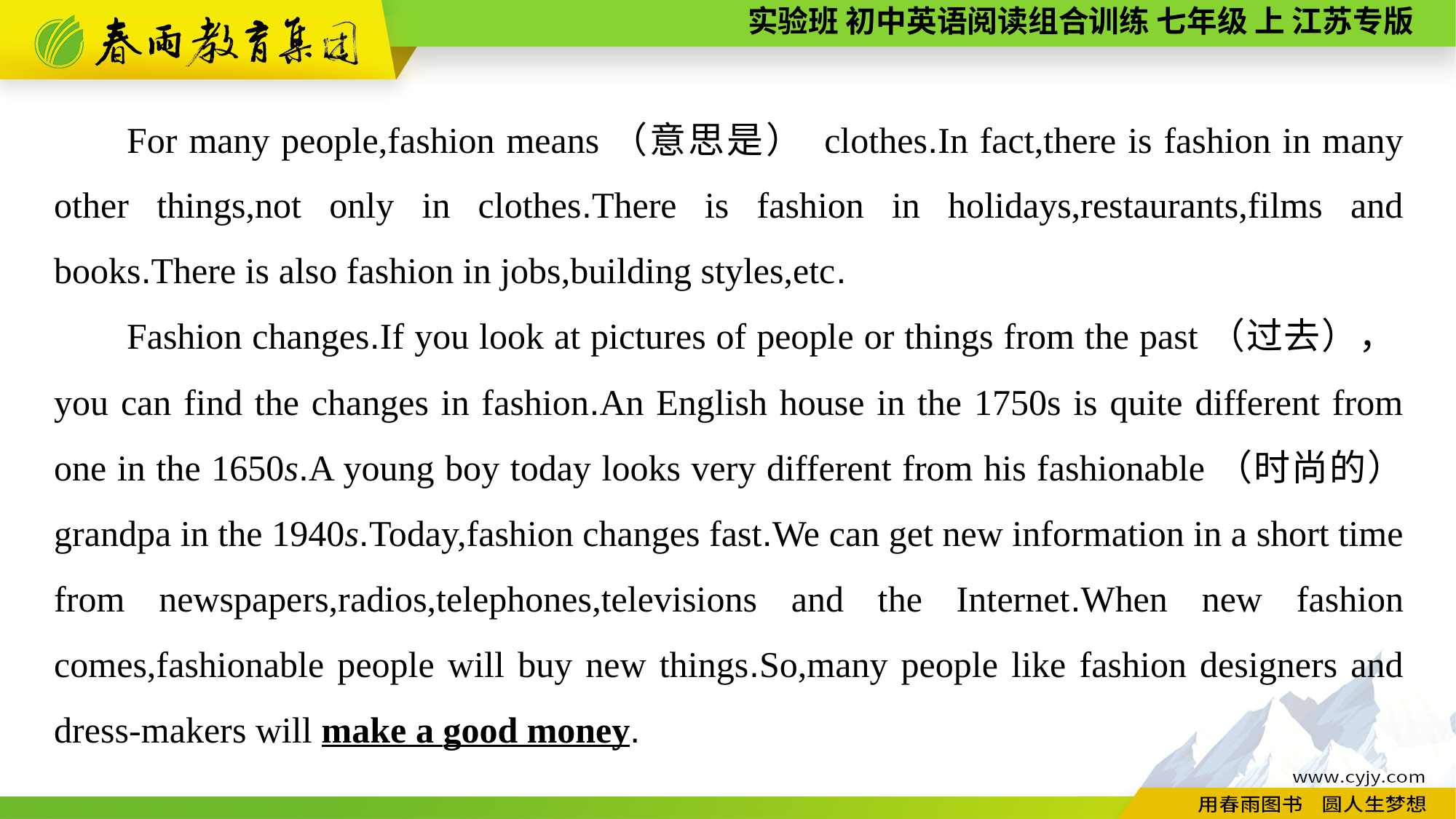

For many people,fashion means（意思是） clothes.In fact,there is fashion in many other things,not only in clothes.There is fashion in holidays,restaurants,films and books.There is also fashion in jobs,building styles,etc.
Fashion changes.If you look at pictures of people or things from the past（过去），you can find the changes in fashion.An English house in the 1750s is quite different from one in the 1650s.A young boy today looks very different from his fashionable（时尚的） grandpa in the 1940s.Today,fashion changes fast.We can get new information in a short time from newspapers,radios,telephones,televisions and the Internet.When new fashion comes,fashionable people will buy new things.So,many people like fashion designers and dress-makers will make a good money.